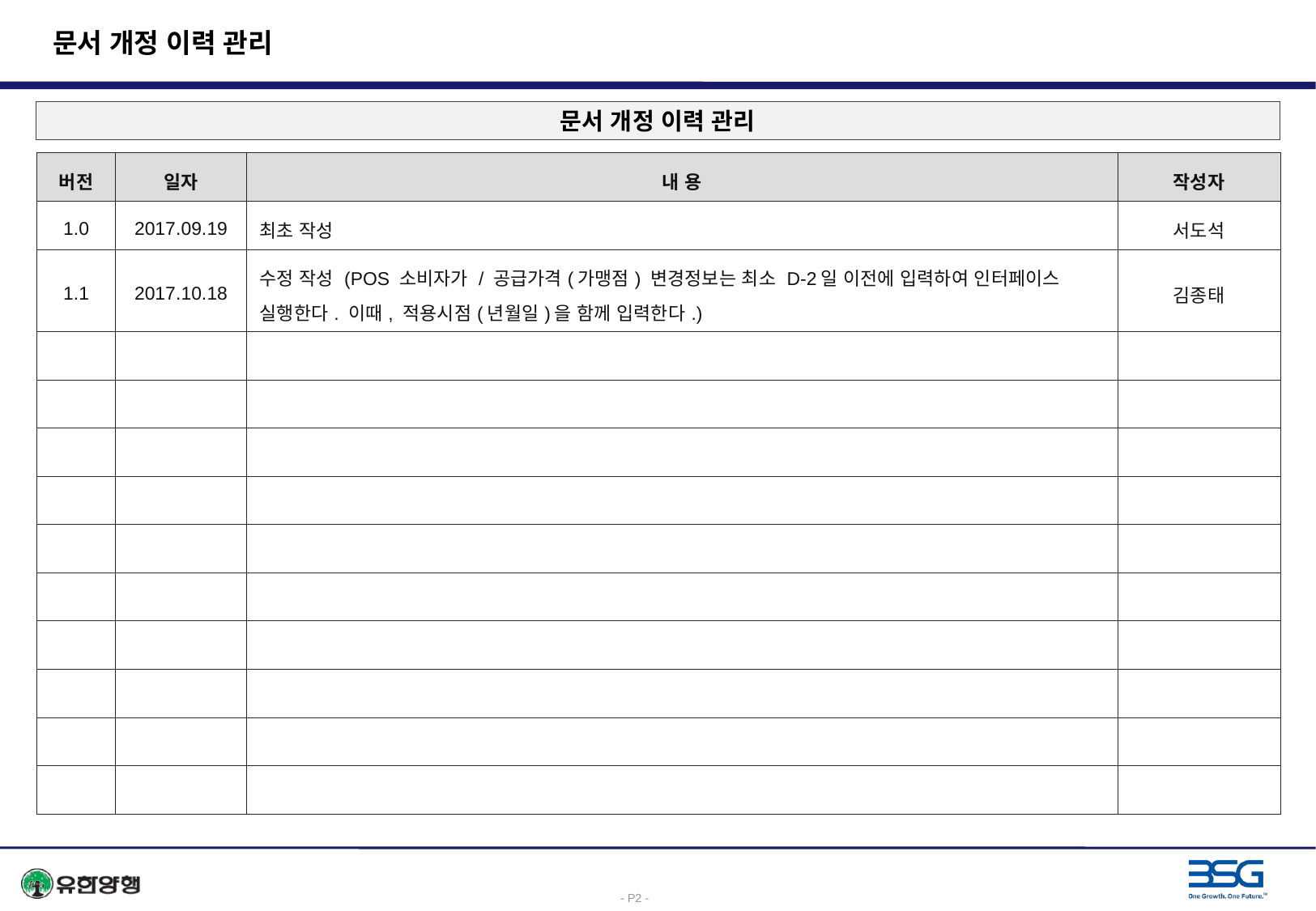

# 문서 개정 이력 관리
문서 개정 이력 관리
| 버전 | 일자 | 내 용 | 작성자 |
| --- | --- | --- | --- |
| 1.0 | 2017.09.19 | 최초 작성 | 서도석 |
| 1.1 | 2017.10.18 | 수정 작성 (POS 소비자가 / 공급가격(가맹점) 변경정보는 최소 D-2일 이전에 입력하여 인터페이스 실행한다. 이때, 적용시점(년월일)을 함께 입력한다.) | 김종태 |
|  |  |  |  |
|  |  |  |  |
|  |  |  |  |
|  |  |  |  |
|  |  |  |  |
|  |  |  |  |
|  |  |  |  |
|  |  |  |  |
|  |  |  |  |
|  |  |  |  |